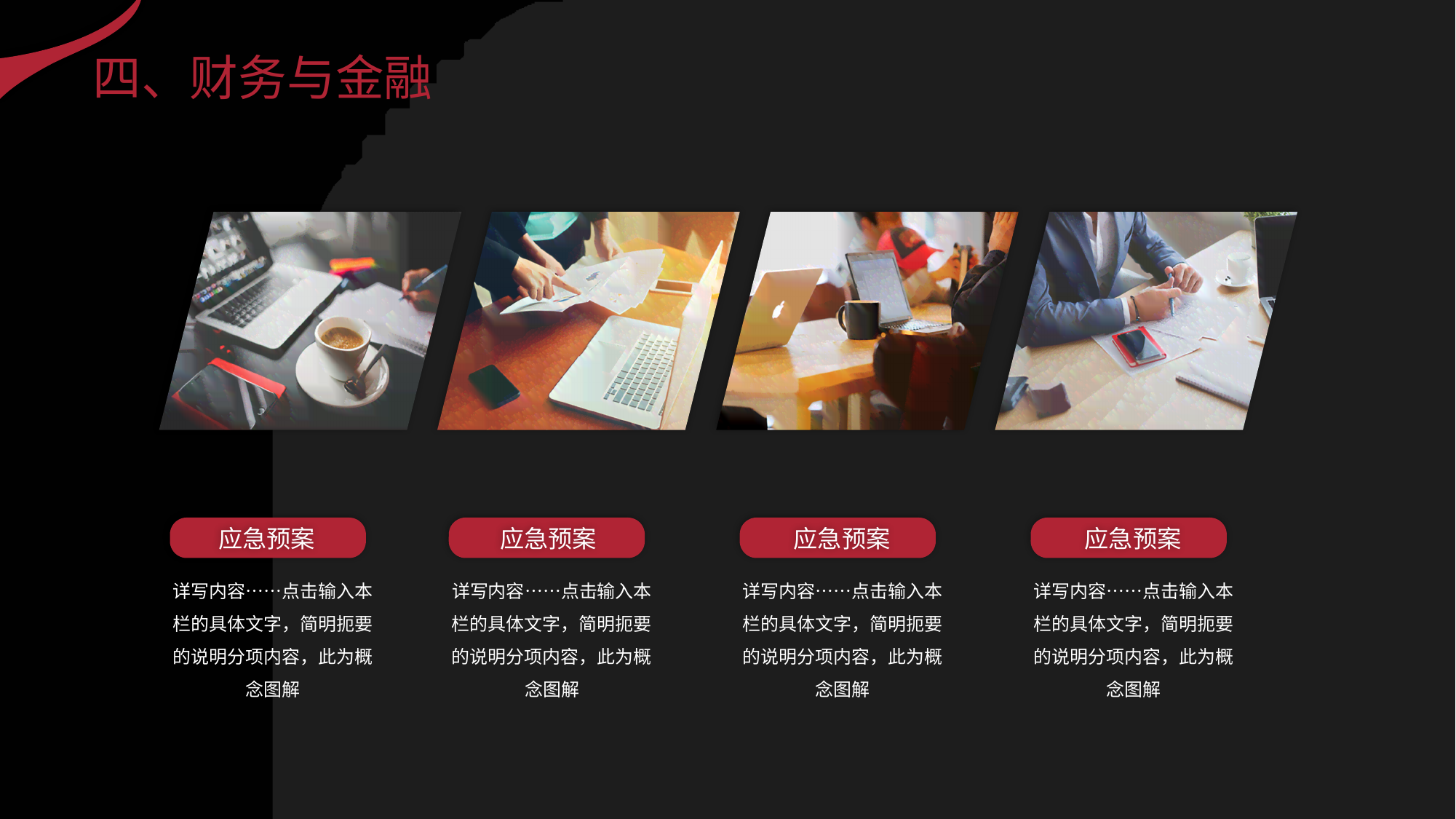

四、财务与金融

应急预案

应急预案

应急预案

应急预案
详写内容……点击输入本栏的具体文字，简明扼要的说明分项内容，此为概念图解
详写内容……点击输入本栏的具体文字，简明扼要的说明分项内容，此为概念图解
详写内容……点击输入本栏的具体文字，简明扼要的说明分项内容，此为概念图解
详写内容……点击输入本栏的具体文字，简明扼要的说明分项内容，此为概念图解